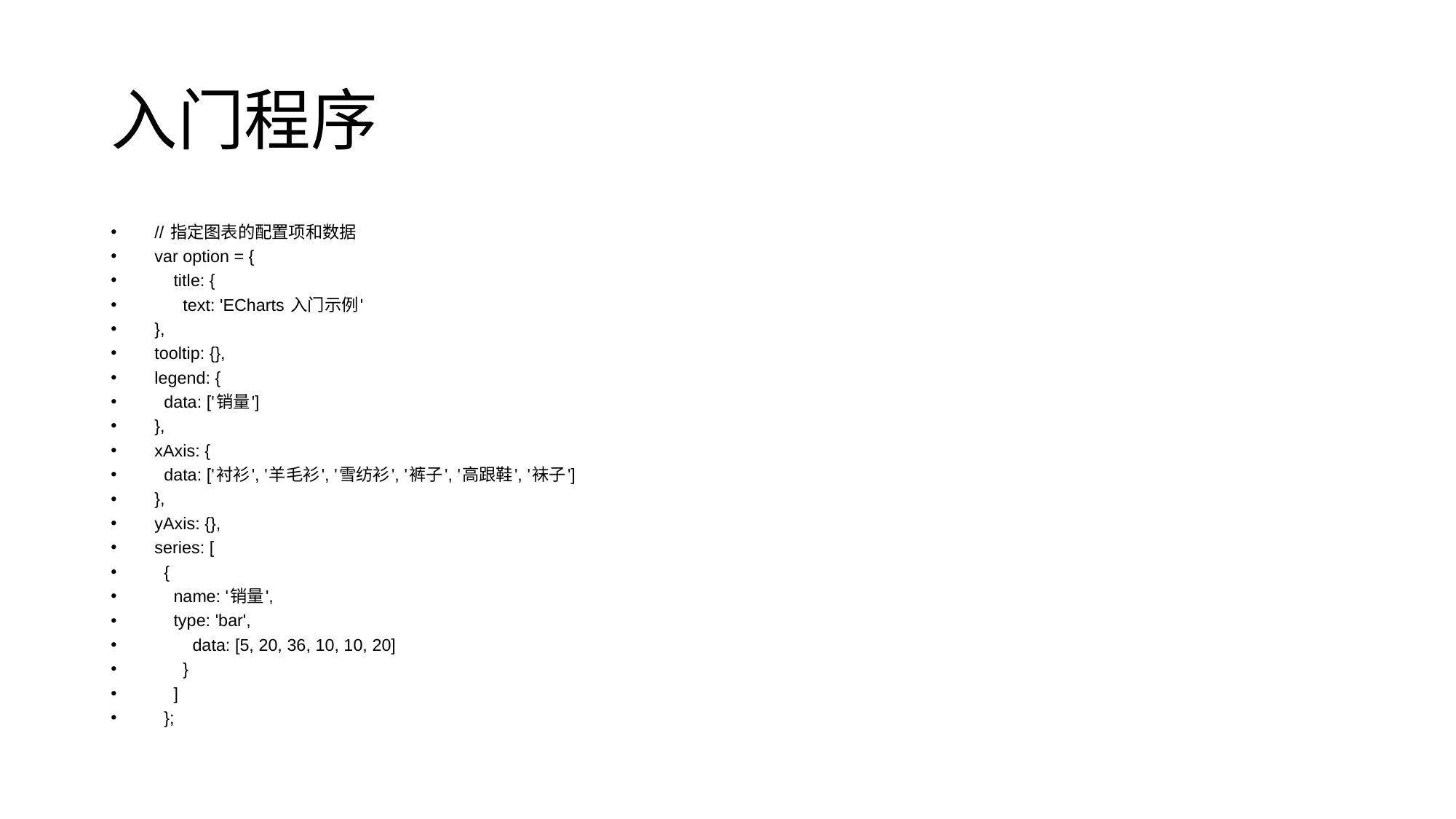

# 入门程序
// 指定图表的配置项和数据
var option = {
    title: {
      text: 'ECharts 入门示例'
},
tooltip: {},
legend: {
  data: ['销量']
},
xAxis: {
  data: ['衬衫', '羊毛衫', '雪纺衫', '裤子', '高跟鞋', '袜子']
},
yAxis: {},
series: [
  {
    name: '销量',
    type: 'bar',
        data: [5, 20, 36, 10, 10, 20]
      }
    ]
  };